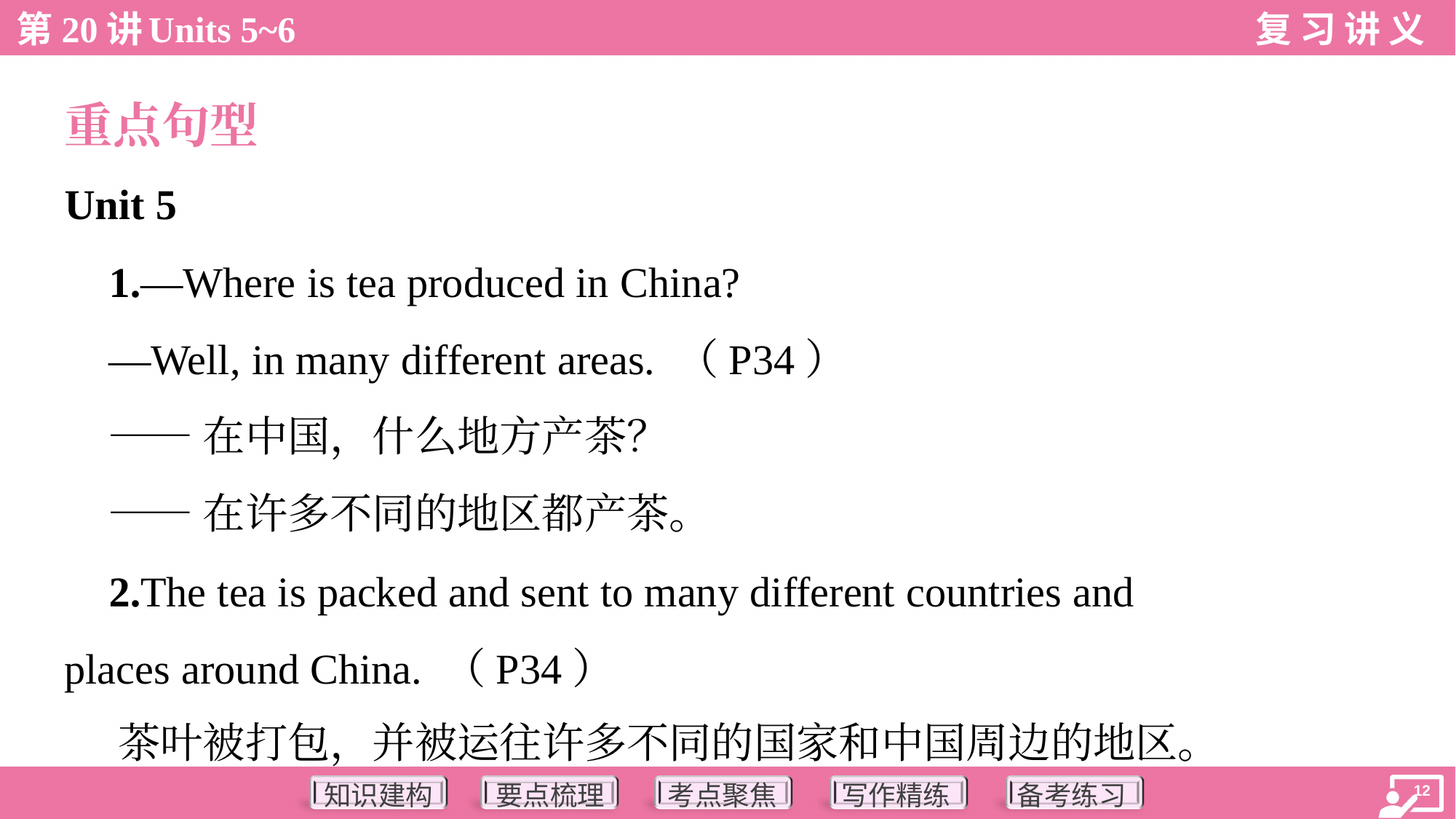

重点句型
Unit 5
    1.—Where is tea produced in China?
    —Well, in many different areas. （P34）
    ——在中国，什么地方产茶？
    ——在许多不同的地区都产茶。
    2.The tea is packed and sent to many different countries and
places around China. （P34）
    茶叶被打包，并被运往许多不同的国家和中国周边的地区。